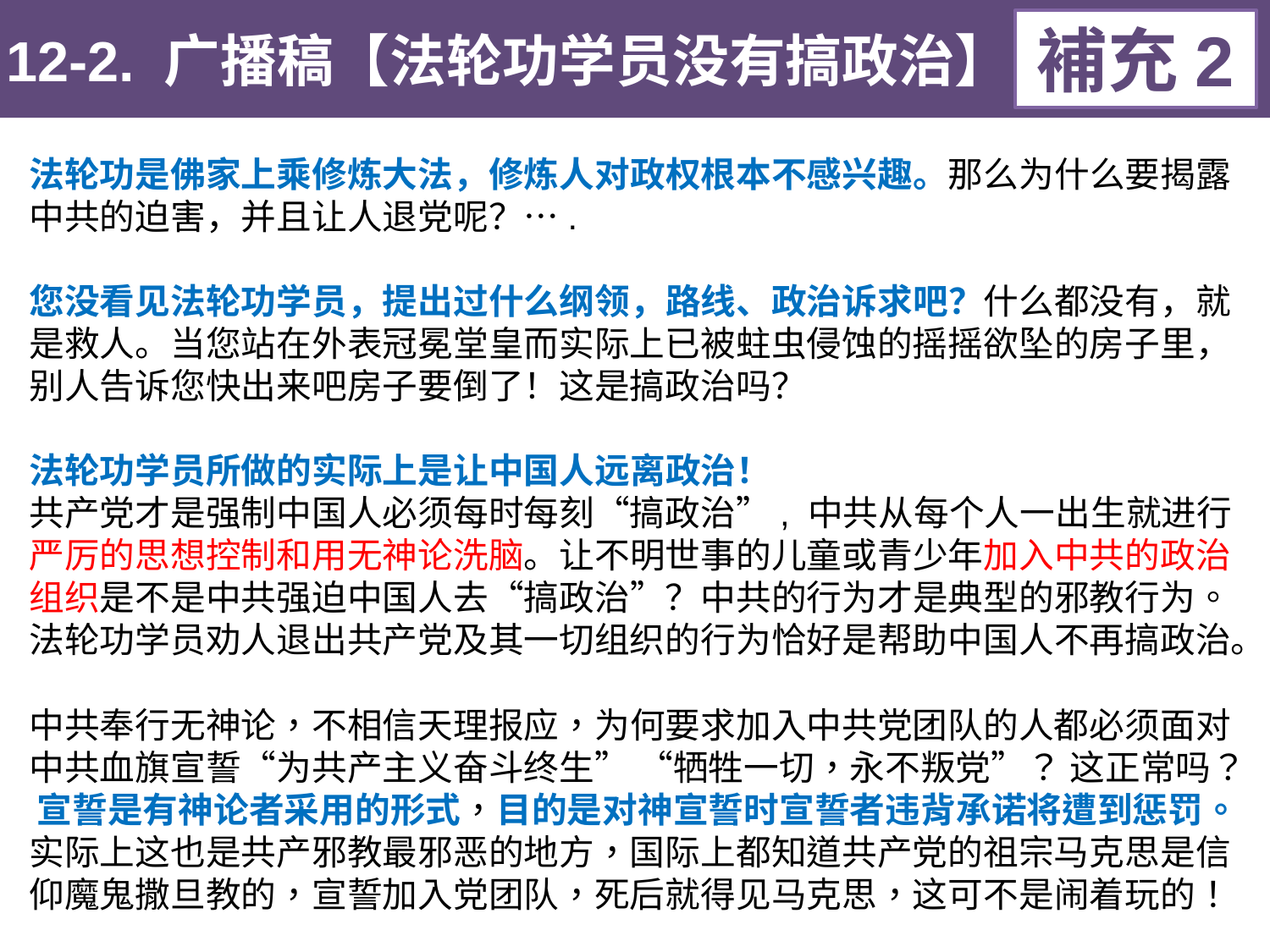

12-2. 广播稿【法轮功学员没有搞政治】
補充2
法轮功是佛家上乘修炼大法，修炼人对政权根本不感兴趣。那么为什么要揭露中共的迫害，并且让人退党呢？….

您没看见法轮功学员，提出过什么纲领，路线、政治诉求吧？什么都没有，就是救人。当您站在外表冠冕堂皇而实际上已被蛀虫侵蚀的摇摇欲坠的房子里，别人告诉您快出来吧房子要倒了！这是搞政治吗？

法轮功学员所做的实际上是让中国人远离政治！
共产党才是强制中国人必须每时每刻“搞政治”, 中共从每个人一出生就进行严厉的思想控制和用无神论洗脑。让不明世事的儿童或青少年加入中共的政治组织是不是中共强迫中国人去“搞政治”？中共的行为才是典型的邪教行为。
法轮功学员劝人退出共产党及其一切组织的行为恰好是帮助中国人不再搞政治。

中共奉行无神论，不相信天理报应，为何要求加入中共党团队的人都必须面对中共血旗宣誓“为共产主义奋斗终生” “牺牲一切，永不叛党”？ 这正常吗？ 宣誓是有神论者采用的形式，目的是对神宣誓时宣誓者违背承诺将遭到惩罚。实际上这也是共产邪教最邪恶的地方，国际上都知道共产党的祖宗马克思是信仰魔鬼撒旦教的，宣誓加入党团队，死后就得见马克思，这可不是闹着玩的！